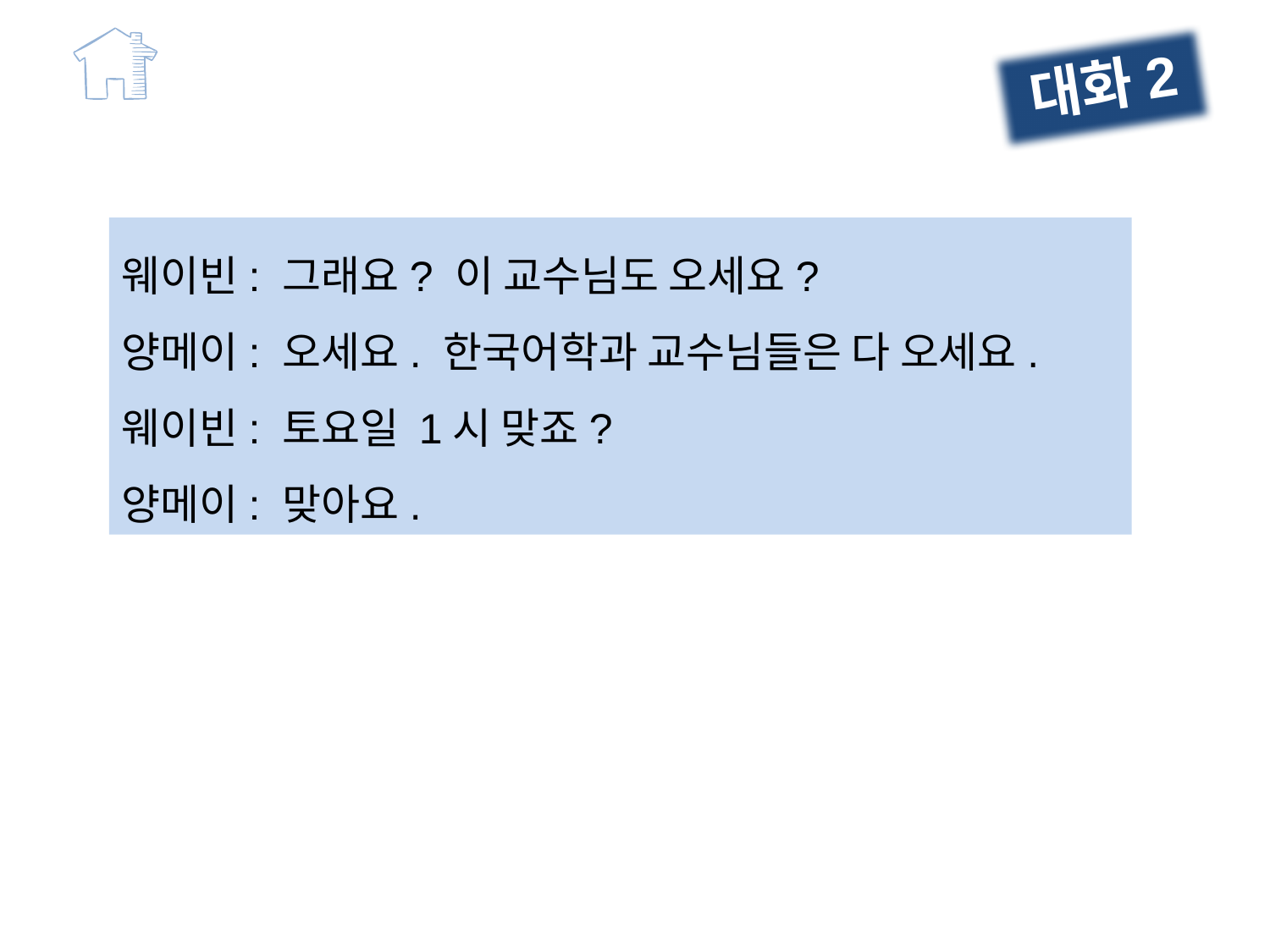

대화2
웨이빈: 그래요? 이 교수님도 오세요?
양메이: 오세요. 한국어학과 교수님들은 다 오세요.
웨이빈: 토요일 1시 맞죠?
양메이: 맞아요.